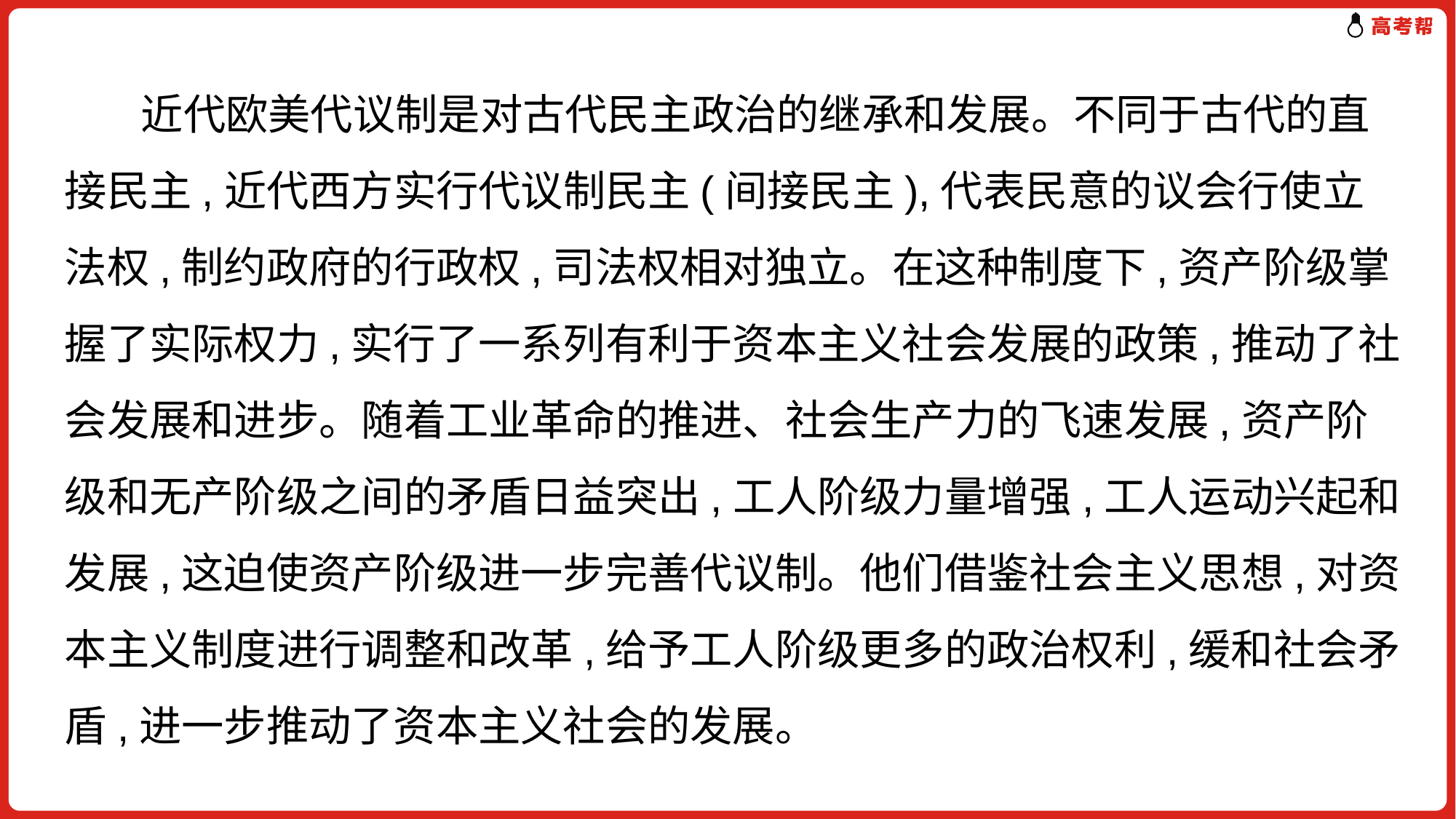

近代欧美代议制是对古代民主政治的继承和发展。不同于古代的直接民主,近代西方实行代议制民主(间接民主),代表民意的议会行使立法权,制约政府的行政权,司法权相对独立。在这种制度下,资产阶级掌握了实际权力,实行了一系列有利于资本主义社会发展的政策,推动了社会发展和进步。随着工业革命的推进、社会生产力的飞速发展,资产阶级和无产阶级之间的矛盾日益突出,工人阶级力量增强,工人运动兴起和发展,这迫使资产阶级进一步完善代议制。他们借鉴社会主义思想,对资本主义制度进行调整和改革,给予工人阶级更多的政治权利,缓和社会矛盾,进一步推动了资本主义社会的发展。